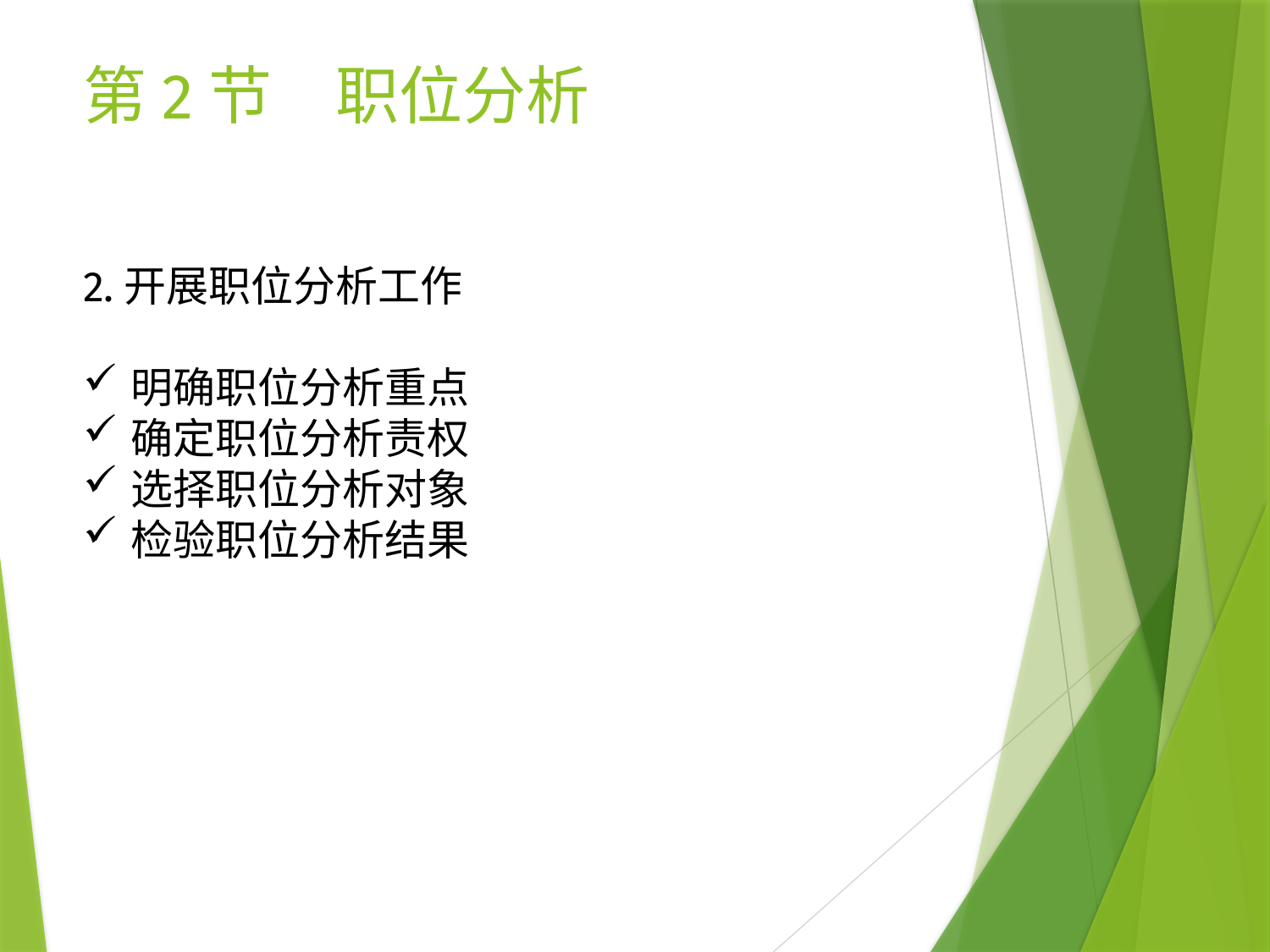

# 第2节　职位分析
2.开展职位分析工作

明确职位分析重点
确定职位分析责权
选择职位分析对象
检验职位分析结果